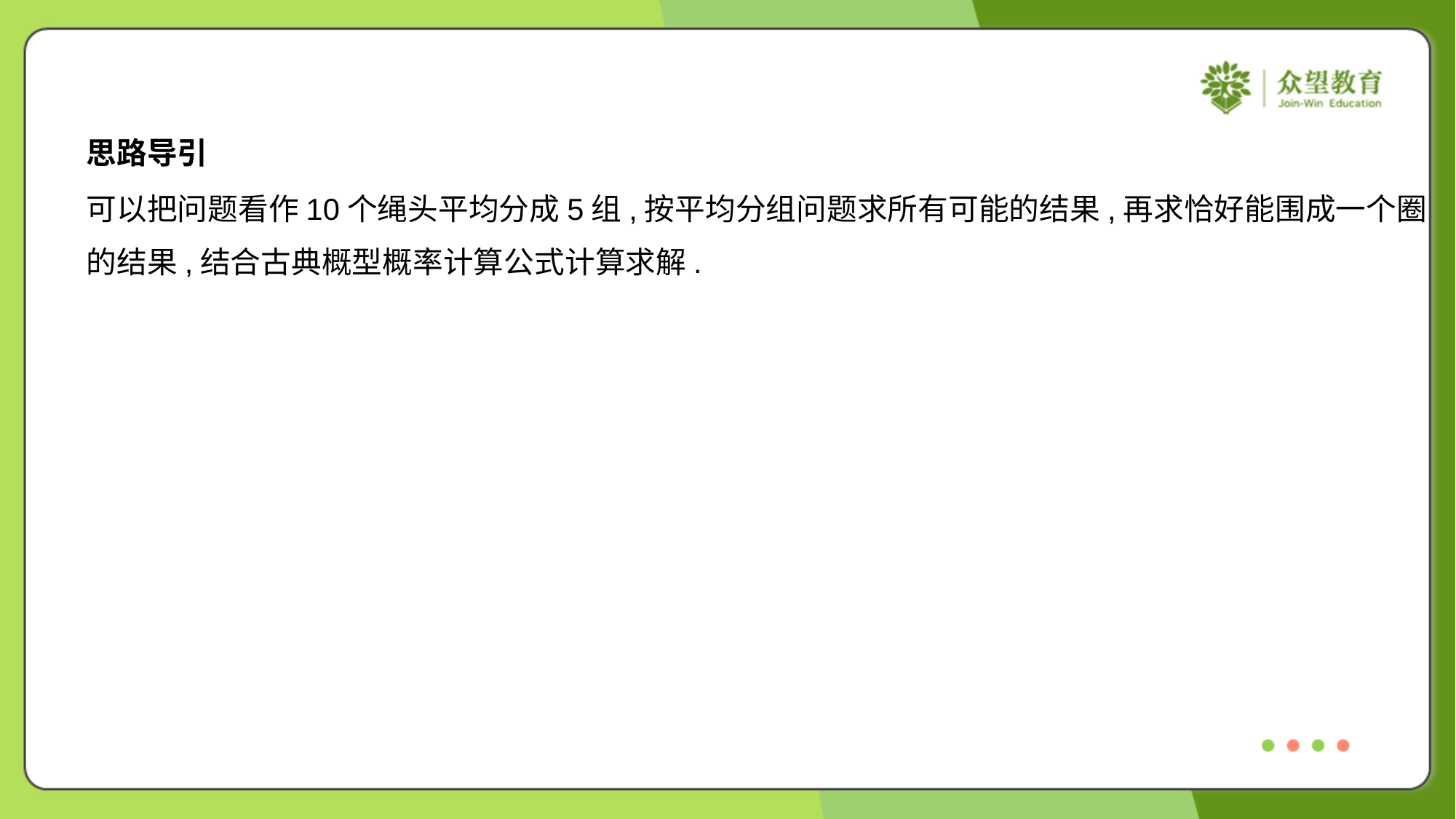

思路导引
可以把问题看作10个绳头平均分成5组,按平均分组问题求所有可能的结果,再求恰好能围成一个圈
的结果,结合古典概型概率计算公式计算求解.